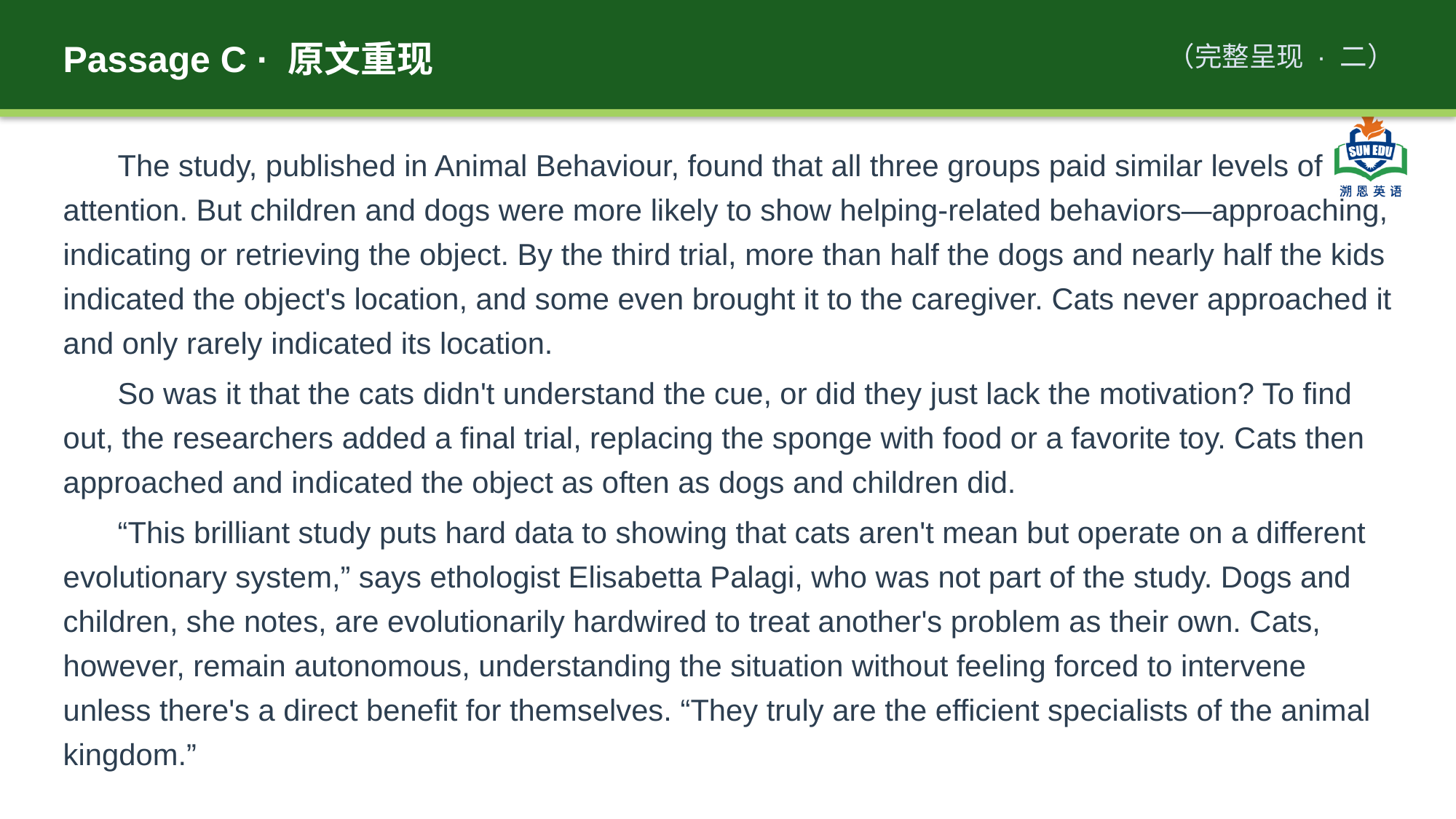

Passage C · 原文重现
（完整呈现 · 二）

The study, published in Animal Behaviour, found that all three groups paid similar levels of attention. But children and dogs were more likely to show helping-related behaviors—approaching, indicating or retrieving the object. By the third trial, more than half the dogs and nearly half the kids indicated the object's location, and some even brought it to the caregiver. Cats never approached it and only rarely indicated its location.
So was it that the cats didn't understand the cue, or did they just lack the motivation? To find out, the researchers added a final trial, replacing the sponge with food or a favorite toy. Cats then approached and indicated the object as often as dogs and children did.
“This brilliant study puts hard data to showing that cats aren't mean but operate on a different evolutionary system,” says ethologist Elisabetta Palagi, who was not part of the study. Dogs and children, she notes, are evolutionarily hardwired to treat another's problem as their own. Cats, however, remain autonomous, understanding the situation without feeling forced to intervene unless there's a direct benefit for themselves. “They truly are the efficient specialists of the animal kingdom.”